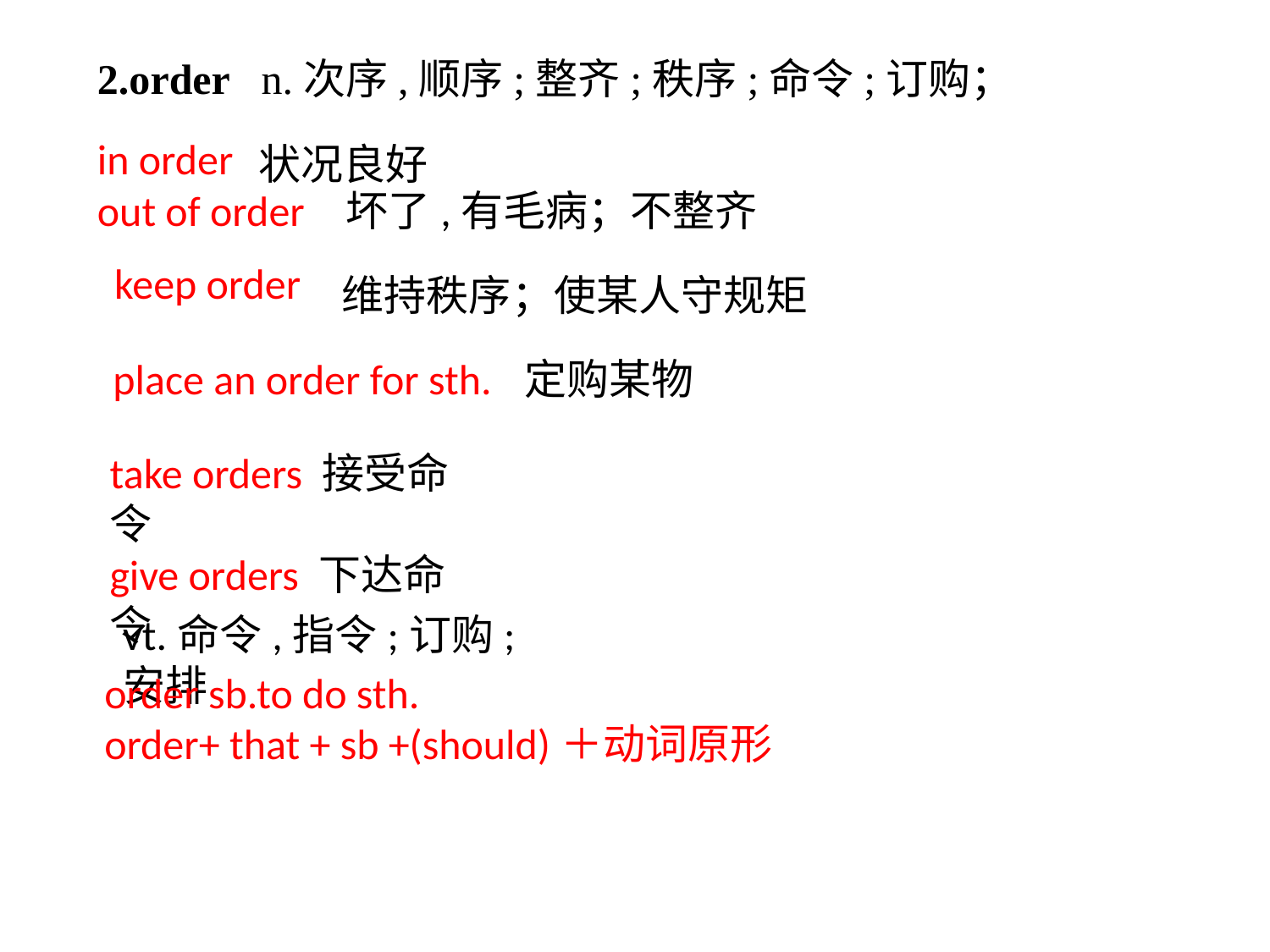

2.order   n.次序,顺序;整齐;秩序;命令;订购；
in order
状况良好
坏了,有毛病；不整齐
out of order
keep order
维持秩序；使某人守规矩
place an order for sth.
定购某物
take orders 接受命令
give orders 下达命令
vt.命令,指令;订购;安排
order sb.to do sth.
order+ that + sb +(should)＋动词原形